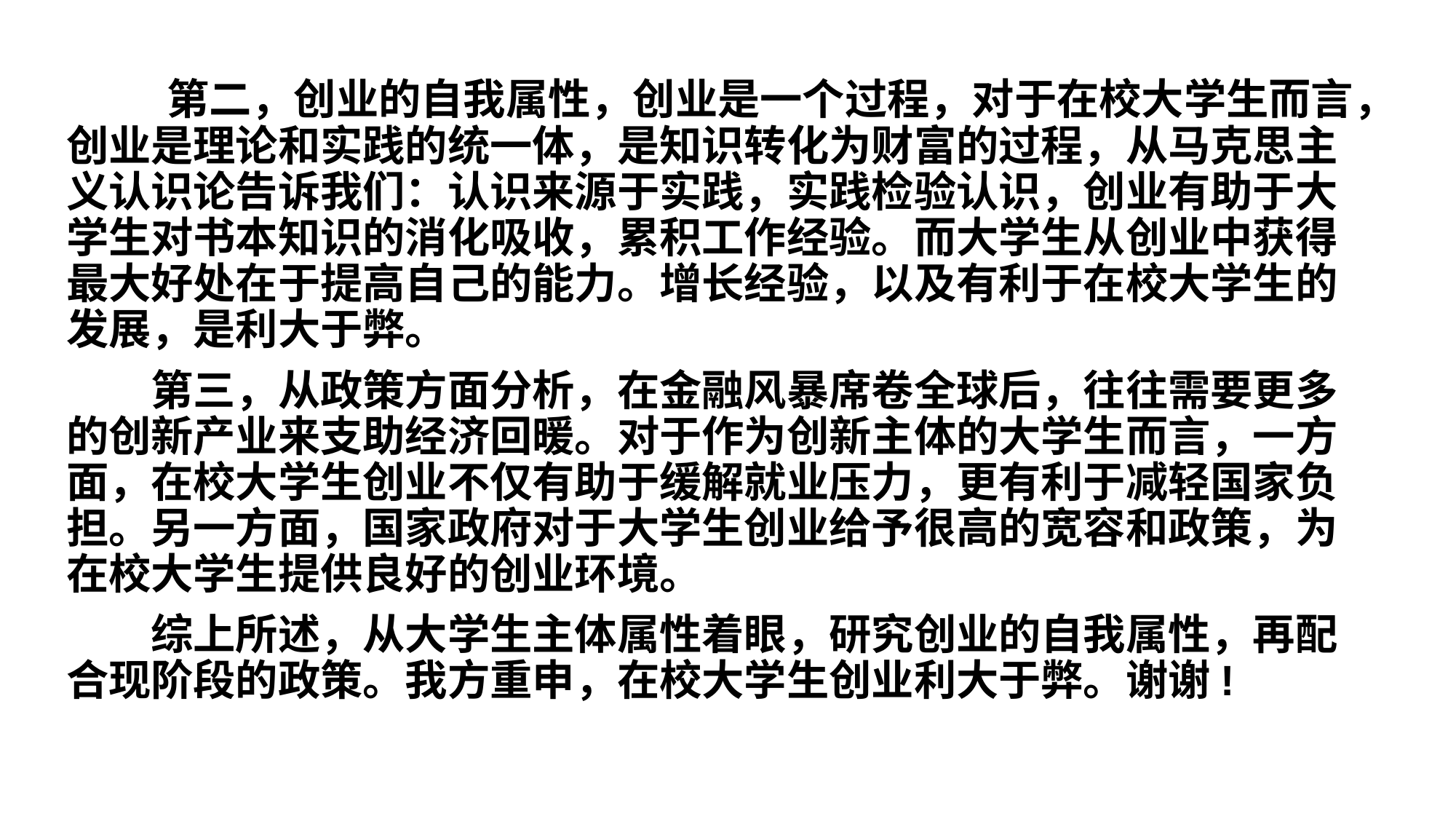

第二，创业的自我属性，创业是一个过程，对于在校大学生而言，创业是理论和实践的统一体，是知识转化为财富的过程，从马克思主义认识论告诉我们：认识来源于实践，实践检验认识，创业有助于大学生对书本知识的消化吸收，累积工作经验。而大学生从创业中获得最大好处在于提高自己的能力。增长经验，以及有利于在校大学生的发展，是利大于弊。
　　第三，从政策方面分析，在金融风暴席卷全球后，往往需要更多的创新产业来支助经济回暖。对于作为创新主体的大学生而言，一方面，在校大学生创业不仅有助于缓解就业压力，更有利于减轻国家负担。另一方面，国家政府对于大学生创业给予很高的宽容和政策，为在校大学生提供良好的创业环境。
　　综上所述，从大学生主体属性着眼，研究创业的自我属性，再配合现阶段的政策。我方重申，在校大学生创业利大于弊。谢谢!